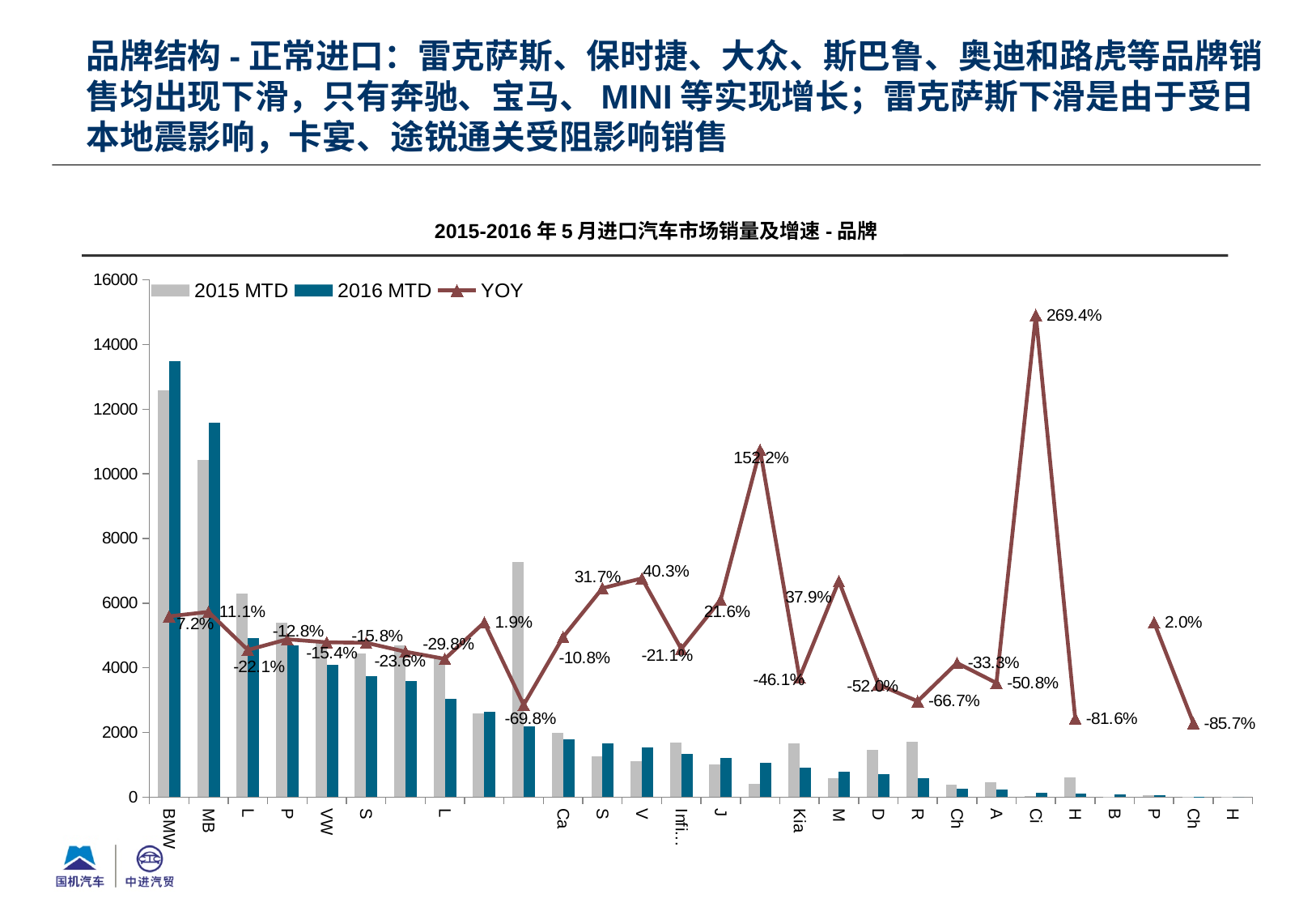

品牌结构-正常进口：雷克萨斯、保时捷、大众、斯巴鲁、奥迪和路虎等品牌销售均出现下滑，只有奔驰、宝马、MINI等实现增长；雷克萨斯下滑是由于受日本地震影响，卡宴、途锐通关受阻影响销售
2015-2016年5月进口汽车市场销量及增速-品牌

### Chart

| Category | 2015 MTD | 2016 MTD | YOY |
|---|---|---|---|
| BMW | 12589.0 | 13497.0 | 0.07212645960759391 |
| MB | 10420.0 | 11576.0 | 0.11094049904030706 |
| Lexus | 6297.0 | 4906.0 | -0.22089884071780214 |
| Porsche  | 5391.0 | 4703.0 | -0.1276201075867186 |
| VW | 4835.0 | 4092.0 | -0.15367114788004138 |
| Subaru | 4450.0 | 3749.0 | -0.15752808988764053 |
| Audi | 4684.0 | 3580.0 | -0.2356959863364647 |
| Land Rover | 4345.0 | 3050.0 | -0.29804372842347526 |
| MINI | 2587.0 | 2636.0 | 0.018940858136838004 |
| Jeep | 7266.0 | 2191.0 | -0.6984585741811177 |
| Cadillac | 1991.0 | 1776.0 | -0.10798593671521853 |
| Smart | 1255.0 | 1653.0 | 0.31713147410358555 |
| Volvo | 1103.0 | 1547.0 | 0.40253853127833183 |
| Infiniti | 1676.0 | 1322.0 | -0.21121718377088317 |
| Jaguar | 1000.0 | 1216.0 | 0.21600000000000005 |
| Ford | 418.0 | 1054.0 | 1.5215311004784686 |
| Kia | 1670.0 | 900.0 | -0.4610778443113772 |
| Maserati | 575.0 | 793.0 | 0.3791304347826089 |
| Dodge | 1457.0 | 700.0 | -0.5195607412491419 |
| Renault | 1710.0 | 570.0 | -0.6666666666666667 |
| Chrysler | 390.0 | 260.0 | -0.33333333333333337 |
| Acura | 445.0 | 219.0 | -0.5078651685393256 |
| Citroen | 36.0 | 133.0 | 2.6944444444444438 |
| Hyundai | 615.0 | 113.0 | -0.8162601626016258 |
| Buick | 1.0 | 90.0 | None |
| Peugeot | 50.0 | 51.0 | 0.020000000000000025 |
| Chevrolet | 7.0 | 1.0 | -0.8571428571428574 |
| Honda | 5.0 | 0.0 | None |